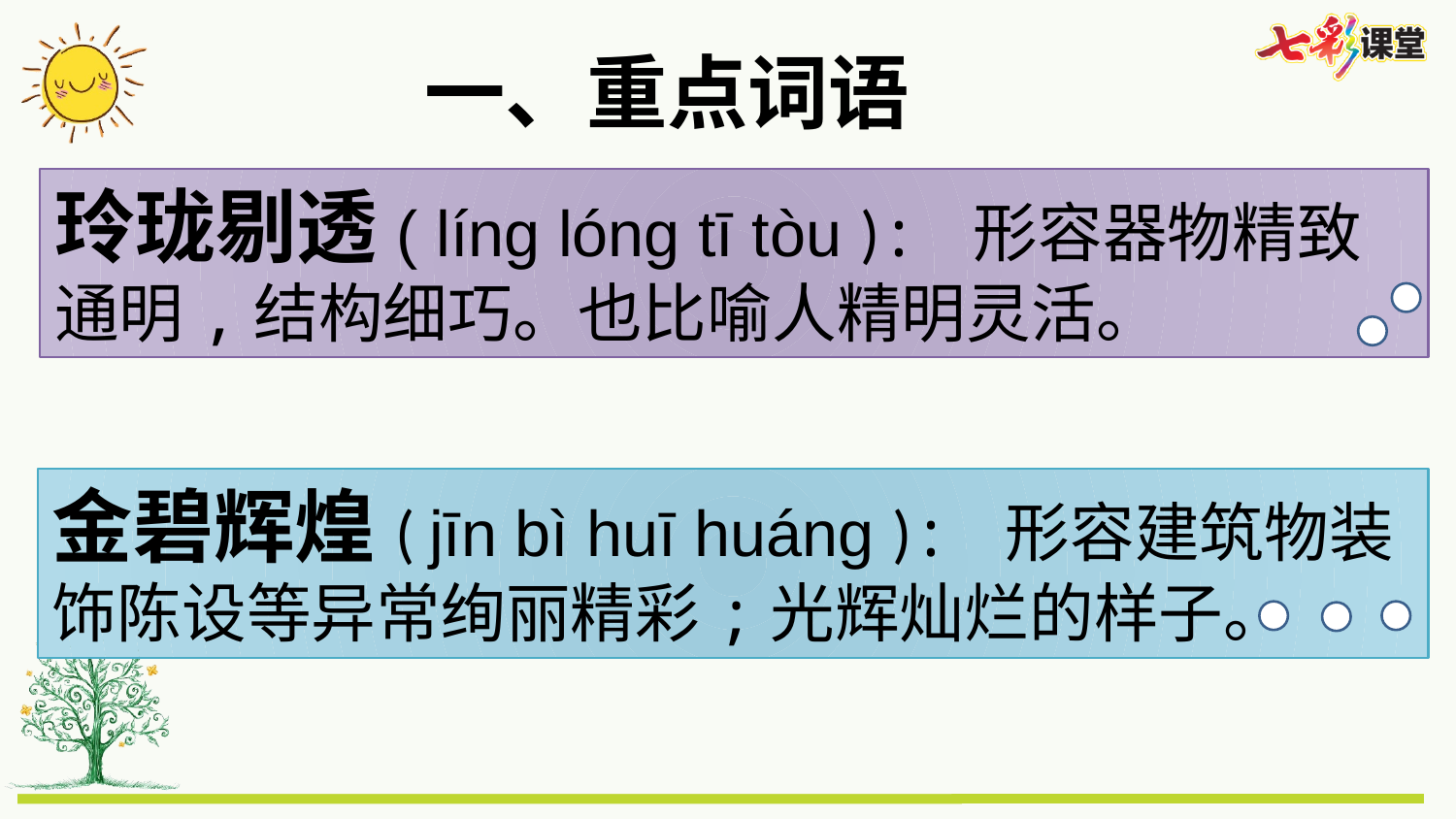

一、重点词语
玲珑剔透( líng lóng tī tòu ): 形容器物精致通明,结构细巧。也比喻人精明灵活。

金碧辉煌( jīn bì huī huáng ): 形容建筑物装饰陈设等异常绚丽精彩;光辉灿烂的样子。